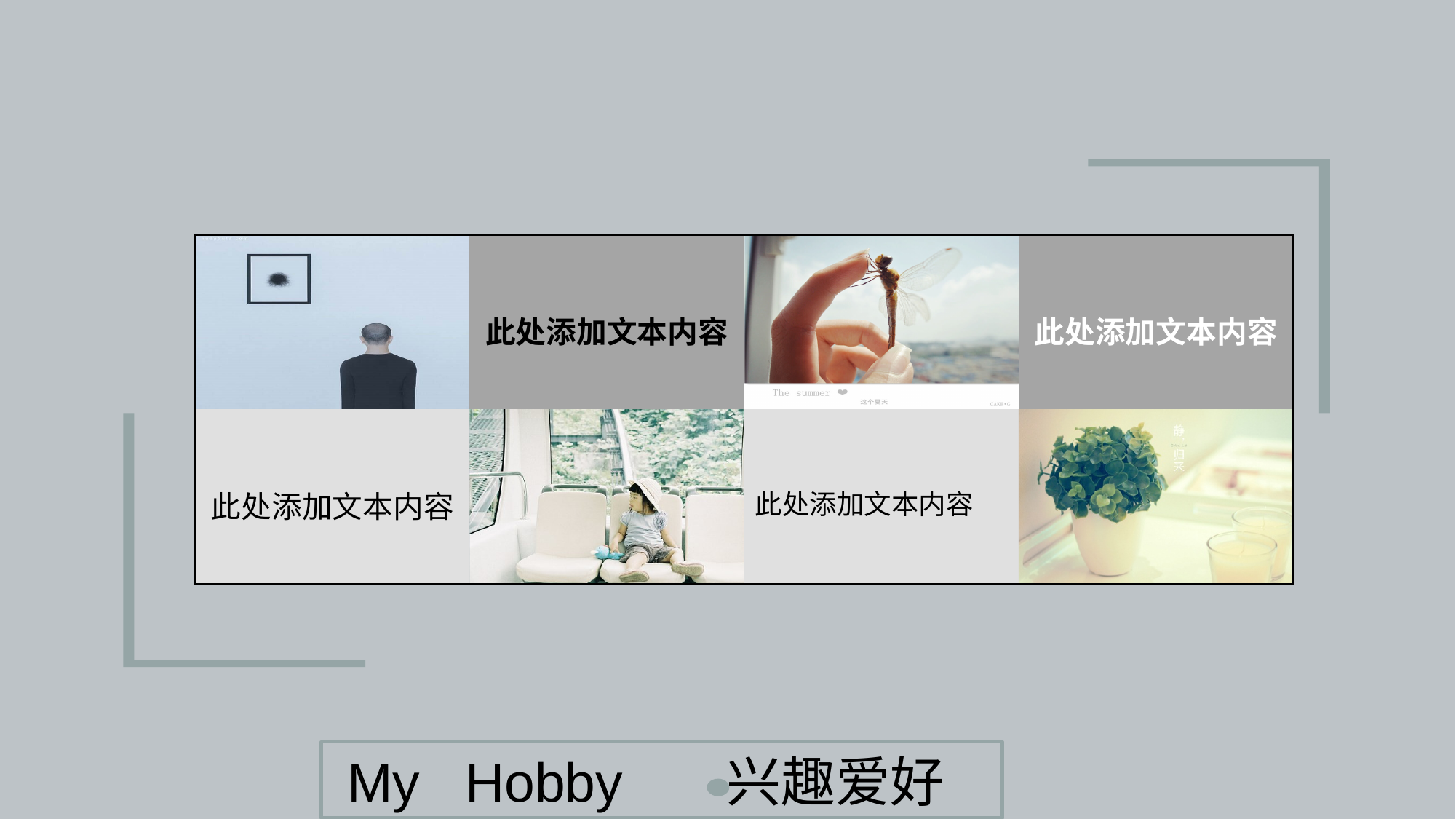

|  | 此处添加文本内容 |  | 此处添加文本内容 |
| --- | --- | --- | --- |
| 此处添加文本内容 |  | 此处添加文本内容 |  |

 My   Hobby      兴趣爱好